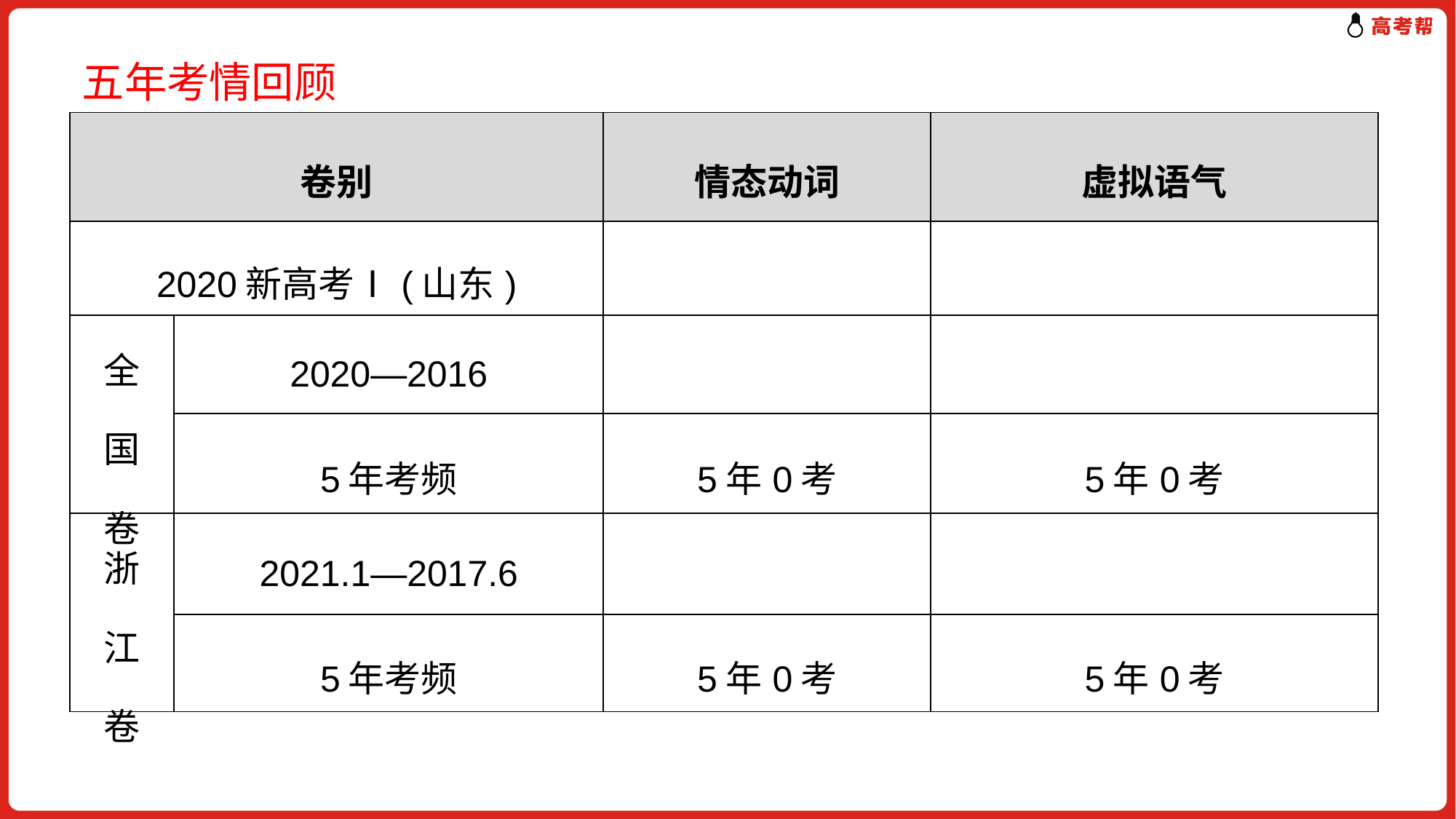

五年考情回顾
| 卷别 |  | 情态动词 | 虚拟语气 |
| --- | --- | --- | --- |
| 2020新高考Ⅰ(山东) |  |  |  |
| 全 国 卷 | 2020—2016 |  |  |
|  | 5年考频 | 5年0考 | 5年0考 |
| 浙 江 卷 | 2021.1—2017.6 |  |  |
|  | 5年考频 | 5年0考 | 5年0考 |